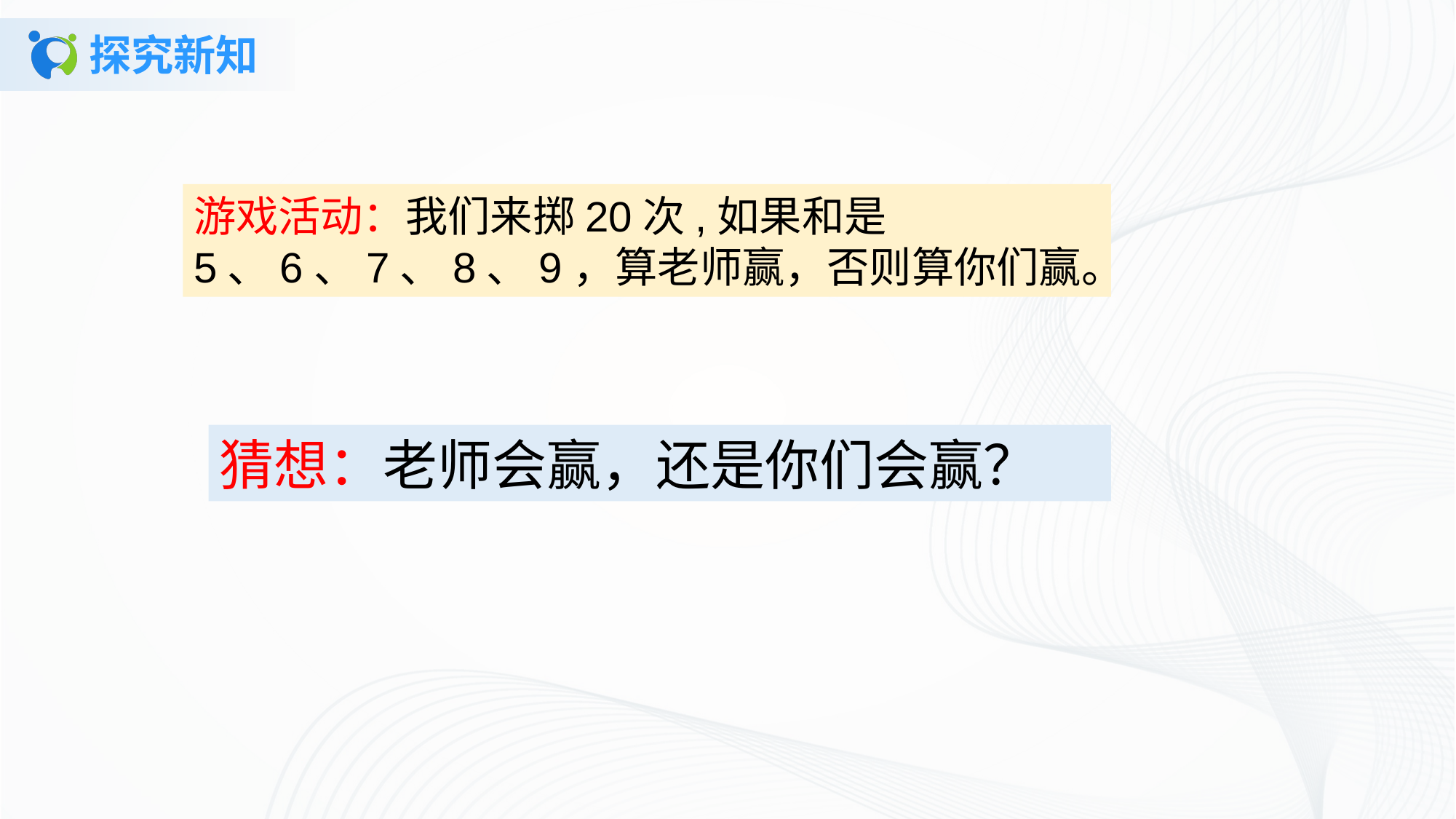

# 探究新知
游戏活动：我们来掷20次,如果和是5、6、7、8、9，算老师赢，否则算你们赢。
猜想：老师会赢，还是你们会赢？